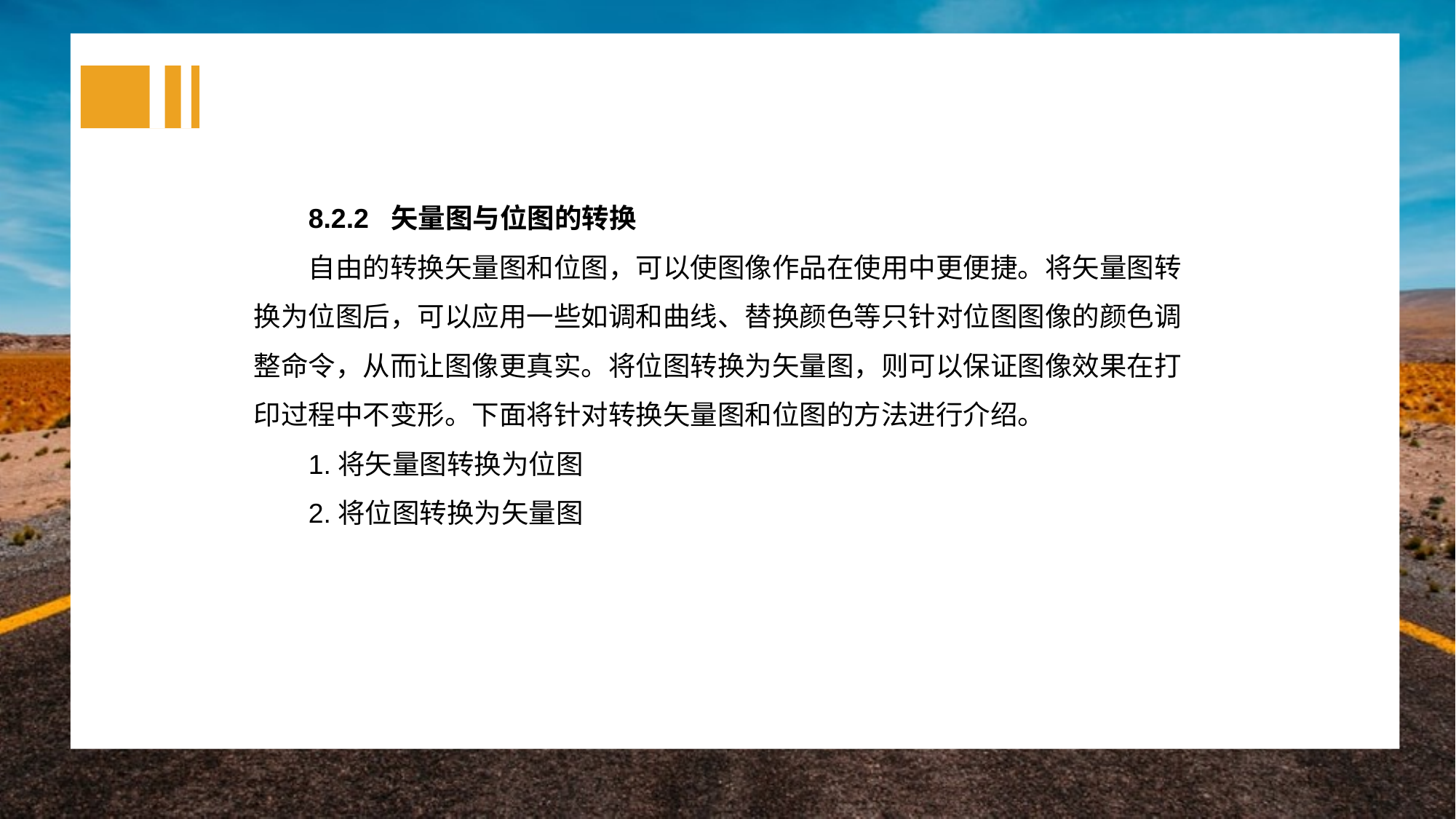

8.2.2  矢量图与位图的转换
自由的转换矢量图和位图，可以使图像作品在使用中更便捷。将矢量图转换为位图后，可以应用一些如调和曲线、替换颜色等只针对位图图像的颜色调整命令，从而让图像更真实。将位图转换为矢量图，则可以保证图像效果在打印过程中不变形。下面将针对转换矢量图和位图的方法进行介绍。
1.将矢量图转换为位图
2.将位图转换为矢量图